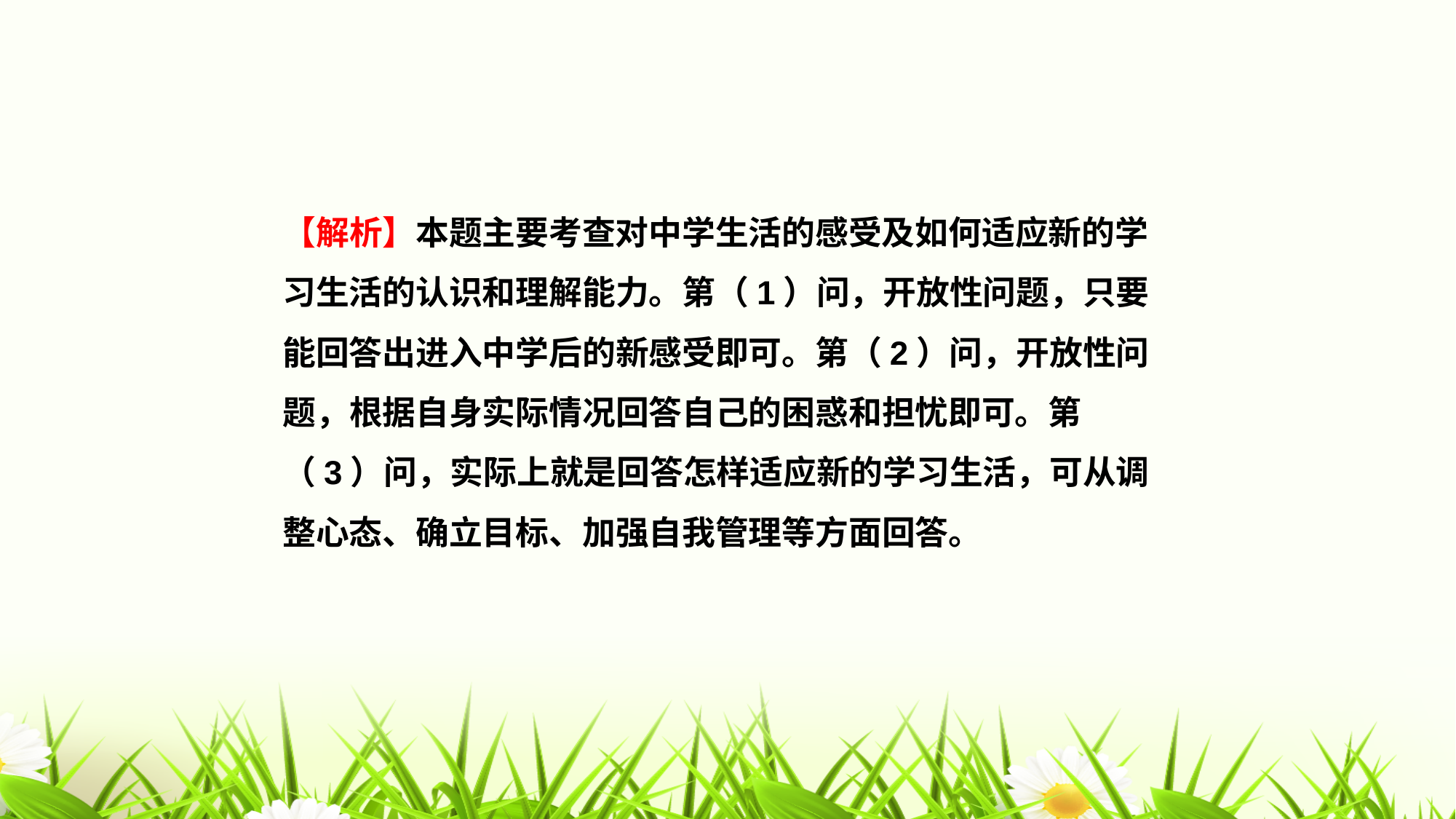

#
【解析】本题主要考查对中学生活的感受及如何适应新的学习生活的认识和理解能力。第（1）问，开放性问题，只要能回答出进入中学后的新感受即可。第（2）问，开放性问题，根据自身实际情况回答自己的困惑和担忧即可。第（3）问，实际上就是回答怎样适应新的学习生活，可从调整心态、确立目标、加强自我管理等方面回答。